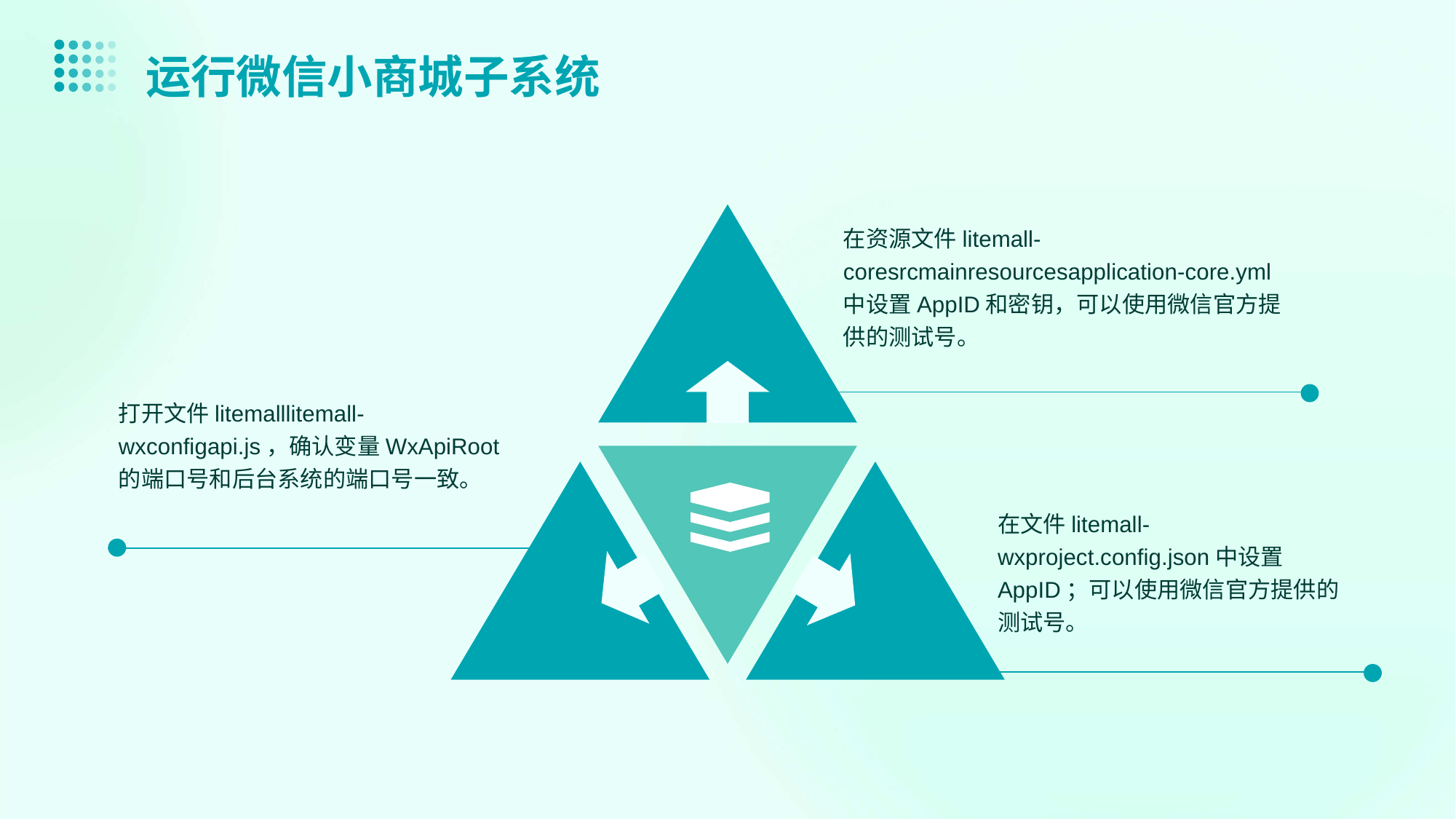

运行微信小商城子系统

在资源文件litemall-coresrcmainresourcesapplication-core.yml中设置AppID和密钥，可以使用微信官方提供的测试号。

打开文件litemalllitemall-wxconfigapi.js，确认变量WxApiRoot的端口号和后台系统的端口号一致。

在文件litemall-wxproject.config.json中设置AppID；可以使用微信官方提供的测试号。